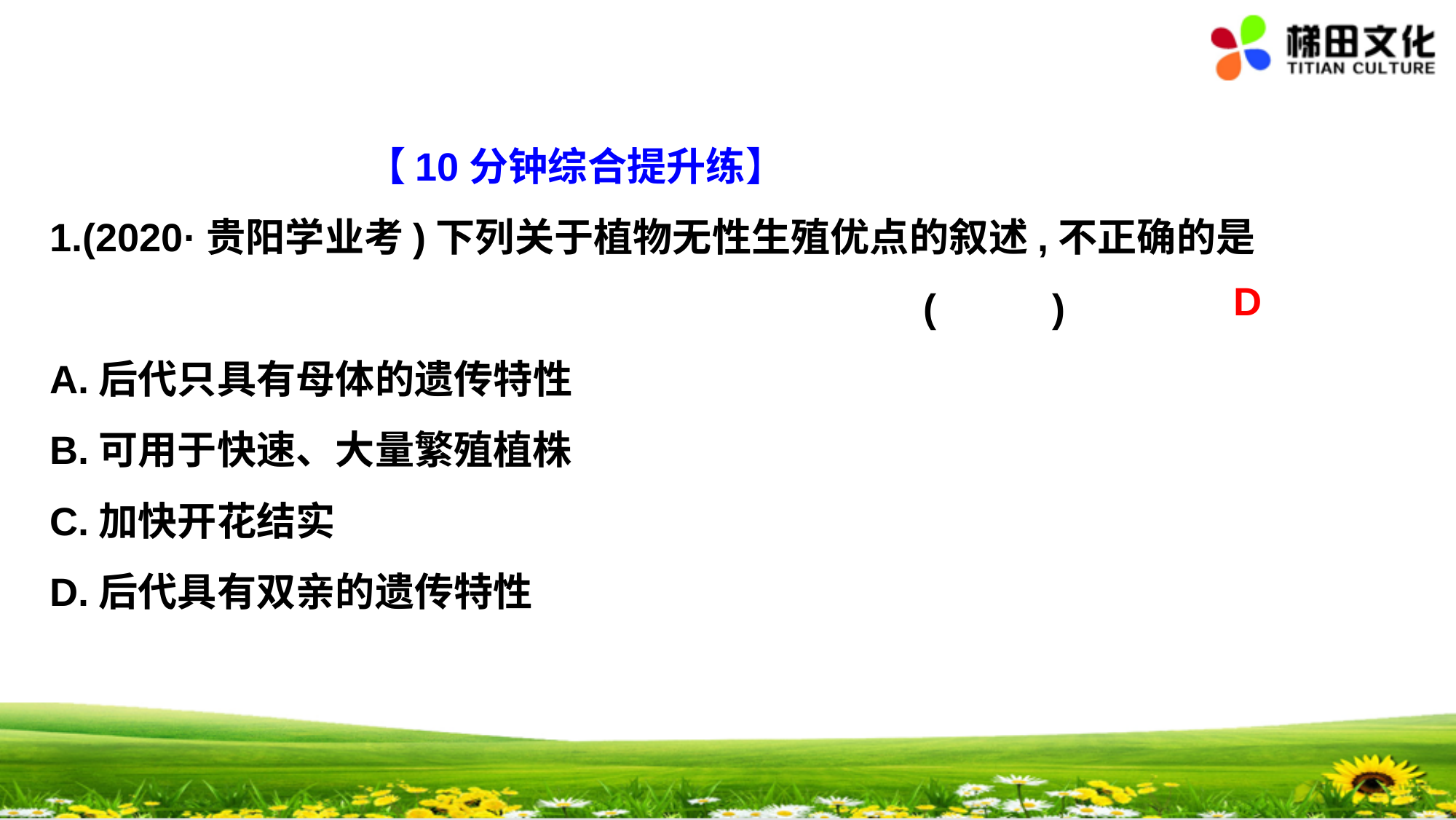

【10分钟综合提升练】
1.(2020·贵阳学业考)下列关于植物无性生殖优点的叙述,不正确的是
								(　  　)
A.后代只具有母体的遗传特性
B.可用于快速、大量繁殖植株
C.加快开花结实
D.后代具有双亲的遗传特性
D